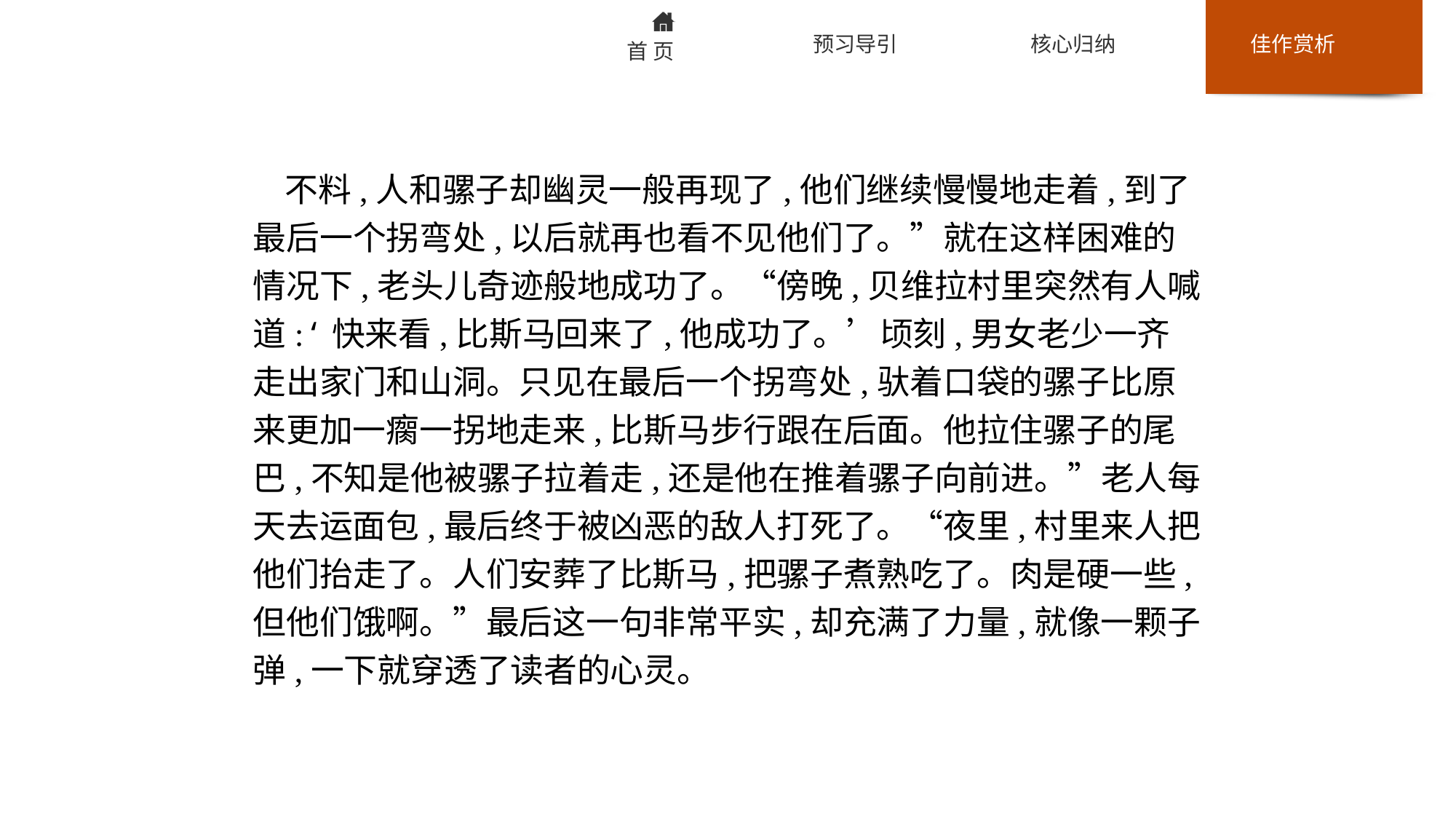

不料,人和骡子却幽灵一般再现了,他们继续慢慢地走着,到了最后一个拐弯处,以后就再也看不见他们了。”就在这样困难的情况下,老头儿奇迹般地成功了。“傍晚,贝维拉村里突然有人喊道:‘快来看,比斯马回来了,他成功了。’顷刻,男女老少一齐走出家门和山洞。只见在最后一个拐弯处,驮着口袋的骡子比原来更加一瘸一拐地走来,比斯马步行跟在后面。他拉住骡子的尾巴,不知是他被骡子拉着走,还是他在推着骡子向前进。”老人每天去运面包,最后终于被凶恶的敌人打死了。“夜里,村里来人把他们抬走了。人们安葬了比斯马,把骡子煮熟吃了。肉是硬一些,但他们饿啊。”最后这一句非常平实,却充满了力量,就像一颗子弹,一下就穿透了读者的心灵。